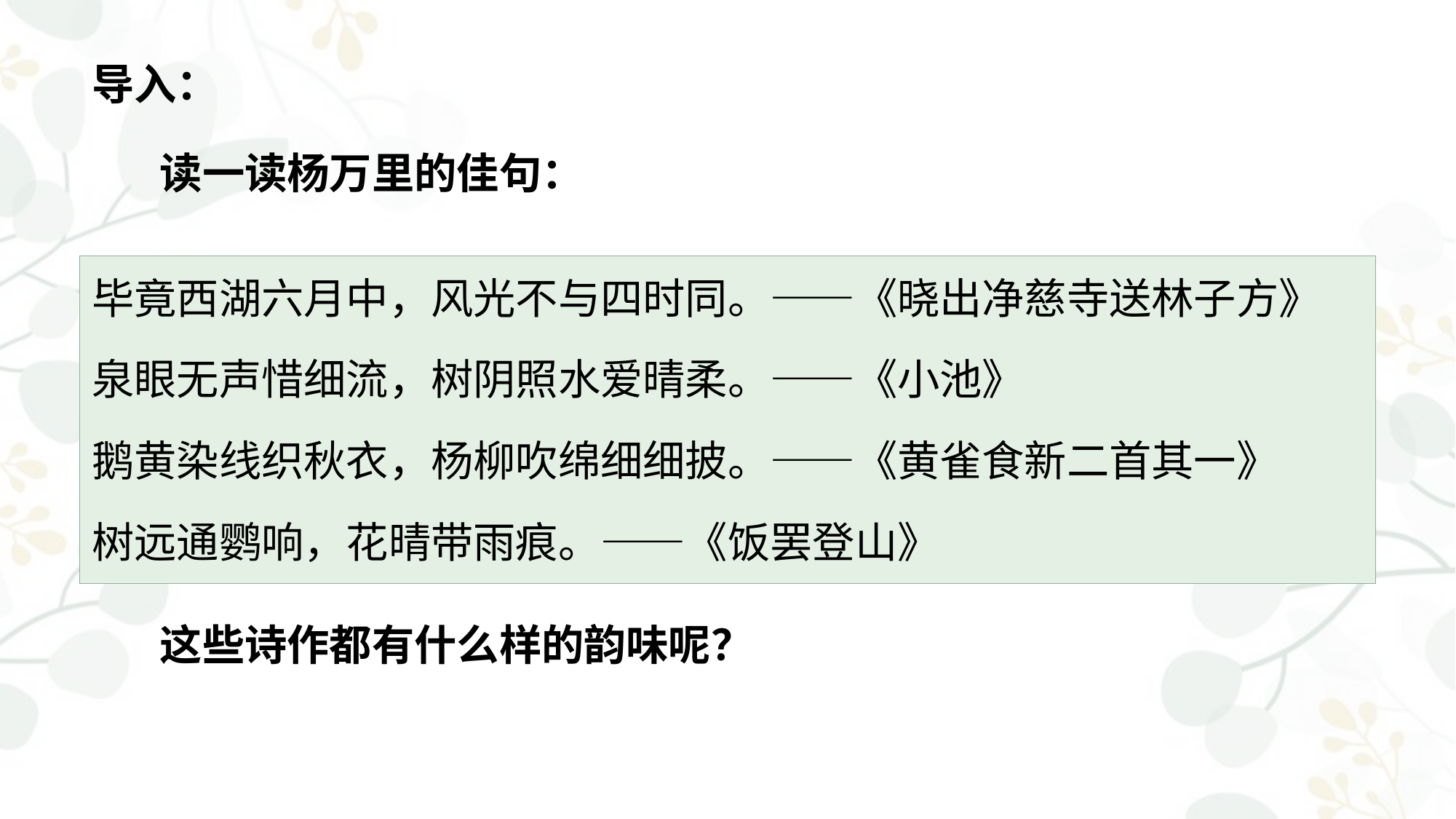

# 导入：
      读一读杨万里的佳句：
毕竟西湖六月中，风光不与四时同。——《晓出净慈寺送林子方》
泉眼无声惜细流，树阴照水爱晴柔。——《小池》
鹅黄染线织秋衣，杨柳吹绵细细披。——《黄雀食新二首其一》
树远通鹦响，花晴带雨痕。——《饭罢登山》
      这些诗作都有什么样的韵味呢？